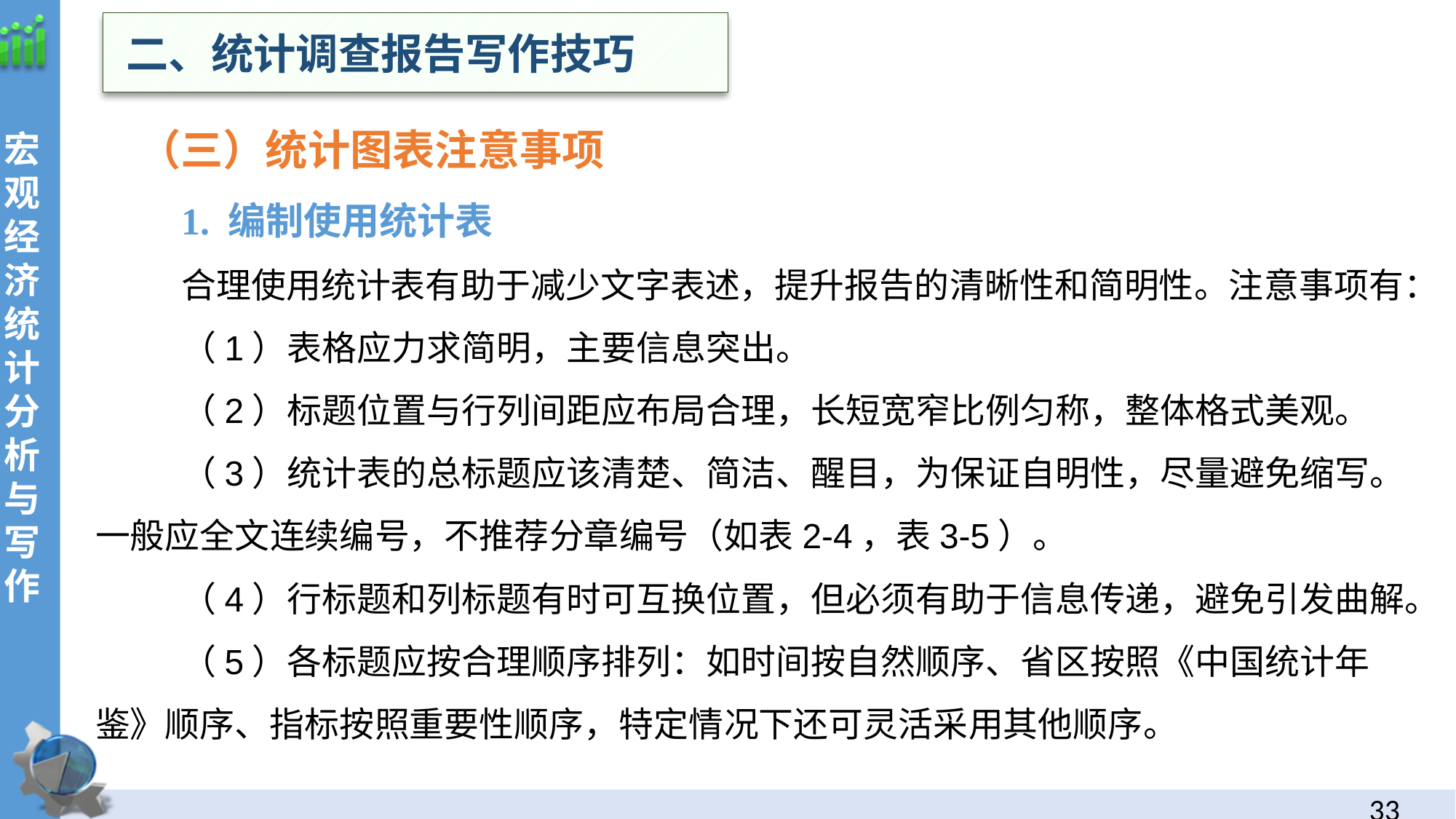

二、统计调查报告写作技巧
（三）统计图表注意事项
1. 编制使用统计表
合理使用统计表有助于减少文字表述，提升报告的清晰性和简明性。注意事项有：
（1）表格应力求简明，主要信息突出。
（2）标题位置与行列间距应布局合理，长短宽窄比例匀称，整体格式美观。
（3）统计表的总标题应该清楚、简洁、醒目，为保证自明性，尽量避免缩写。一般应全文连续编号，不推荐分章编号（如表2-4，表3-5）。
（4）行标题和列标题有时可互换位置，但必须有助于信息传递，避免引发曲解。
（5）各标题应按合理顺序排列：如时间按自然顺序、省区按照《中国统计年鉴》顺序、指标按照重要性顺序，特定情况下还可灵活采用其他顺序。
33